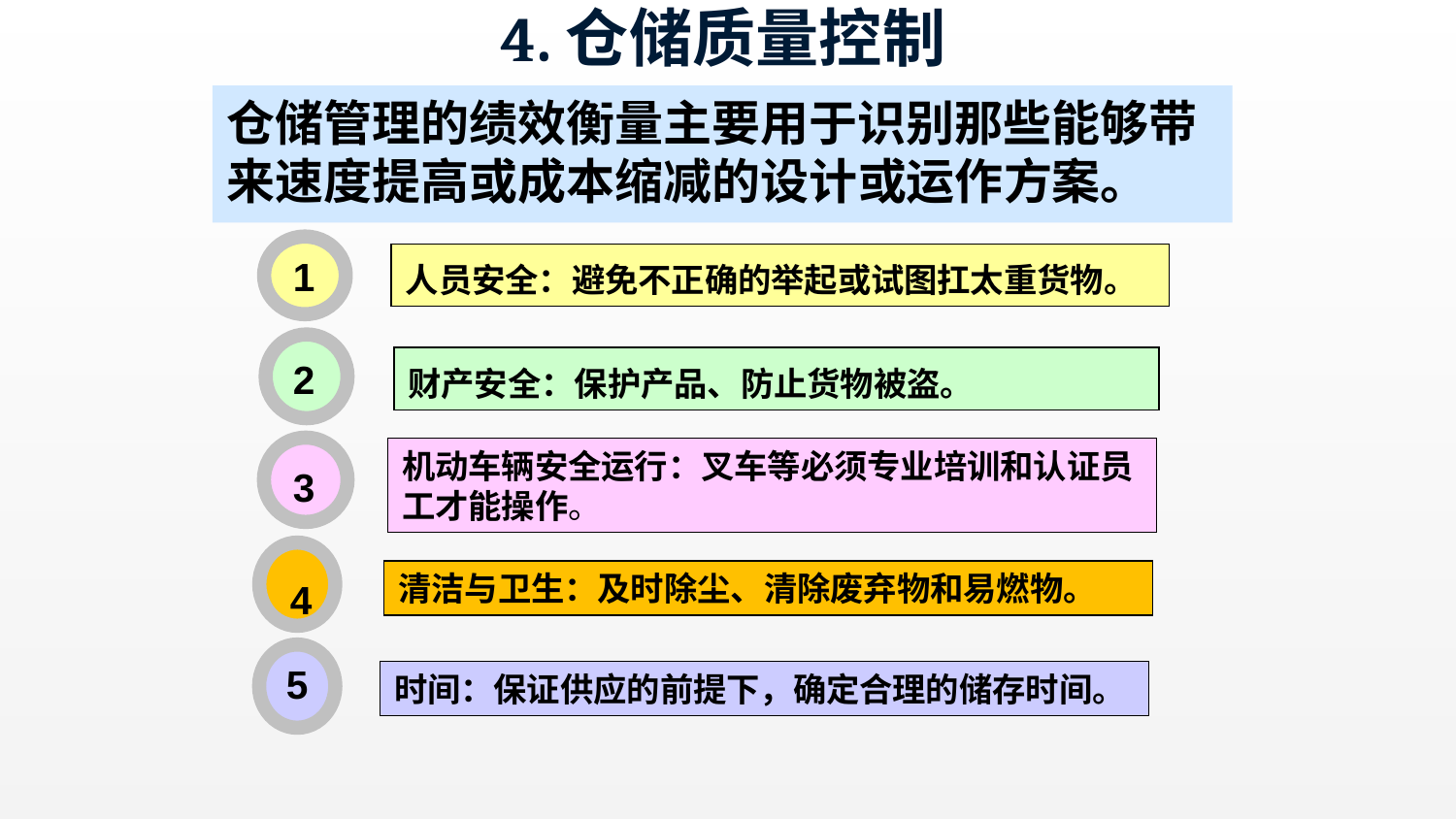

# 4.仓储质量控制
仓储管理的绩效衡量主要用于识别那些能够带来速度提高或成本缩减的设计或运作方案。

人员安全：避免不正确的举起或试图扛太重货物。
1

财产安全：保护产品、防止货物被盗。
2

机动车辆安全运行：叉车等必须专业培训和认证员工才能操作。
3

清洁与卫生：及时除尘、清除废弃物和易燃物。
4

5
时间：保证供应的前提下，确定合理的储存时间。